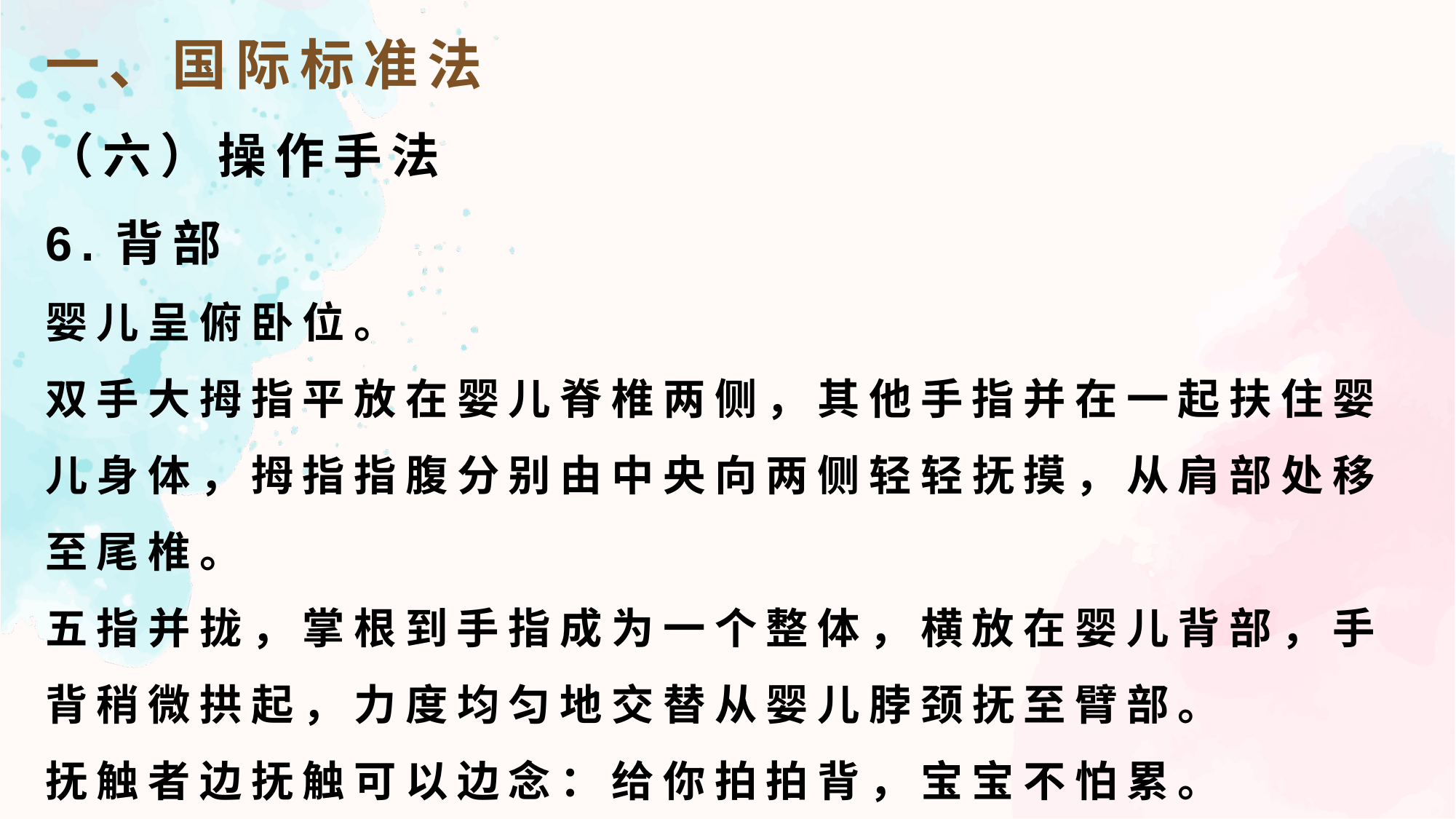

一、国际标准法
（六）操作手法
6.背部
婴儿呈俯卧位。
双手大拇指平放在婴儿脊椎两侧，其他手指并在一起扶住婴儿身体，拇指指腹分别由中央向两侧轻轻抚摸，从肩部处移至尾椎。
五指并拢，掌根到手指成为一个整体，横放在婴儿背部，手背稍微拱起，力度均匀地交替从婴儿脖颈抚至臂部。
抚触者边抚触可以边念：给你拍拍背，宝宝不怕累。